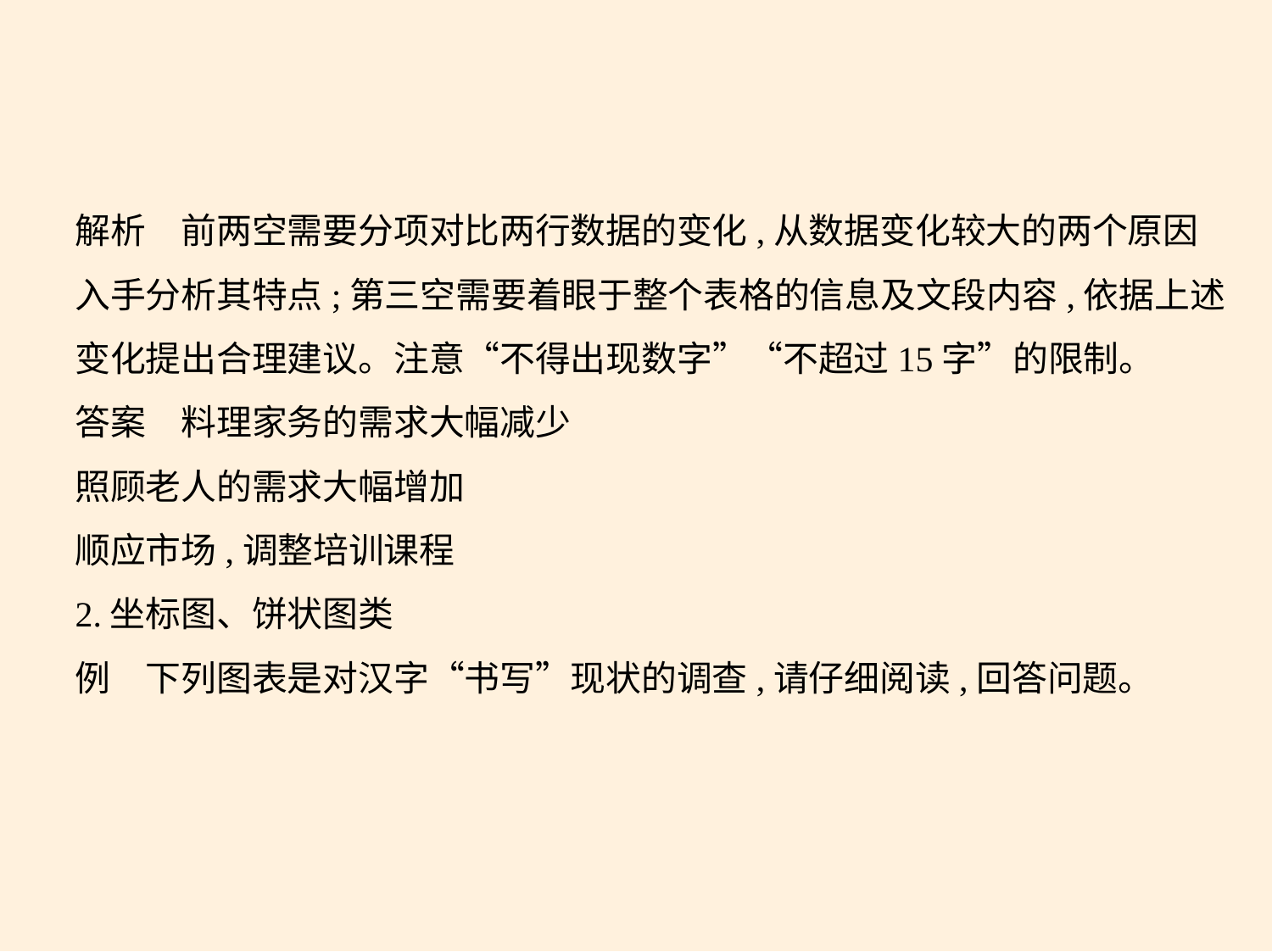

解析　前两空需要分项对比两行数据的变化,从数据变化较大的两个原因
入手分析其特点;第三空需要着眼于整个表格的信息及文段内容,依据上述
变化提出合理建议。注意“不得出现数字”“不超过15字”的限制。
答案　料理家务的需求大幅减少
照顾老人的需求大幅增加
顺应市场,调整培训课程
2.坐标图、饼状图类
例　下列图表是对汉字“书写”现状的调查,请仔细阅读,回答问题。